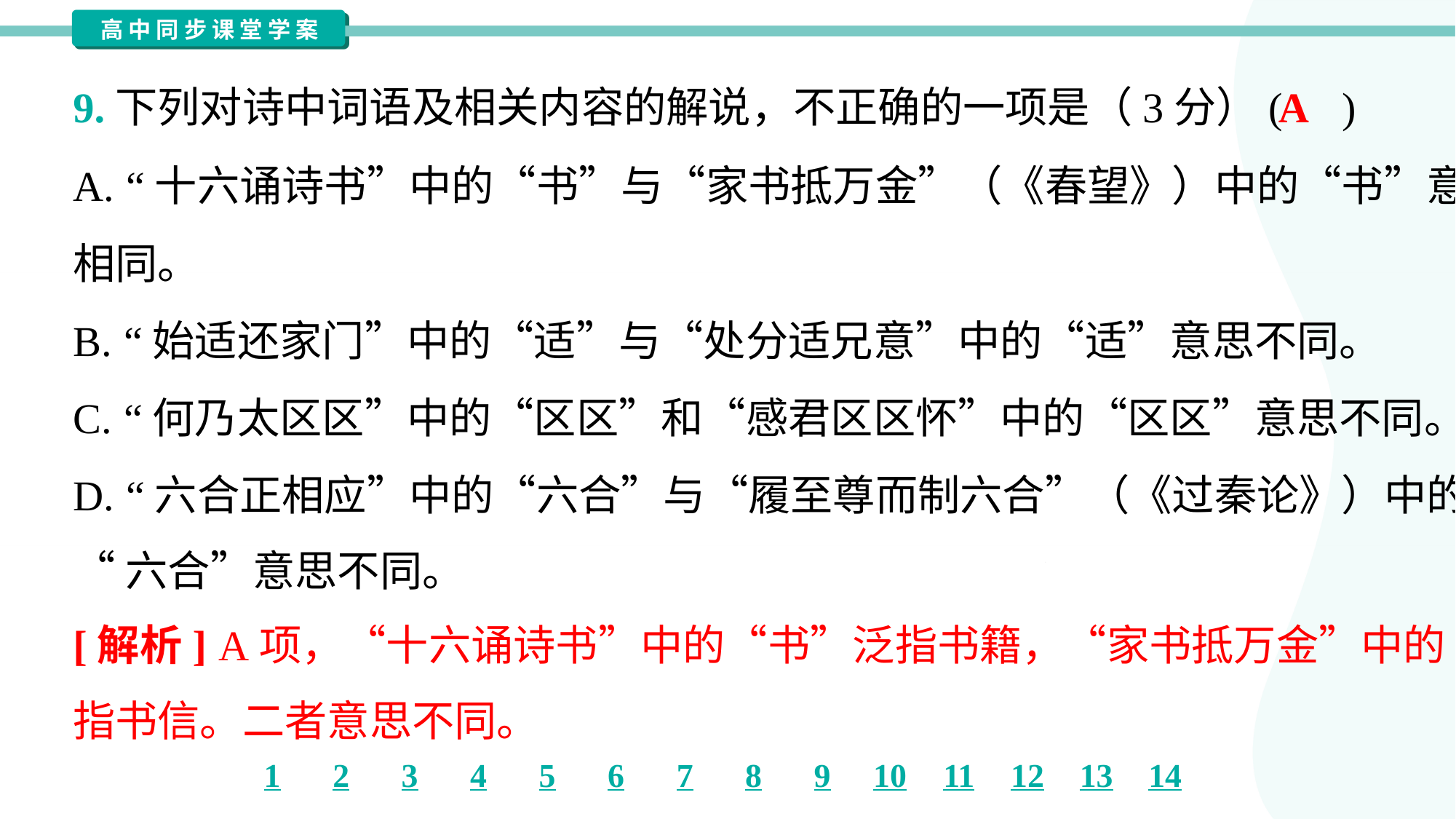

A
9.下列对诗中词语及相关内容的解说，不正确的一项是（3分）(     )
A. “十六诵诗书”中的“书”与“家书抵万金”（《春望》）中的“书”意思
相同。
B. “始适还家门”中的“适”与“处分适兄意”中的“适”意思不同。
C. “何乃太区区”中的“区区”和“感君区区怀”中的“区区”意思不同。
D. “六合正相应”中的“六合”与“履至尊而制六合”（《过秦论》）中的
“六合”意思不同。
[解析] A项，“十六诵诗书”中的“书”泛指书籍，“家书抵万金”中的“书”
指书信。二者意思不同。